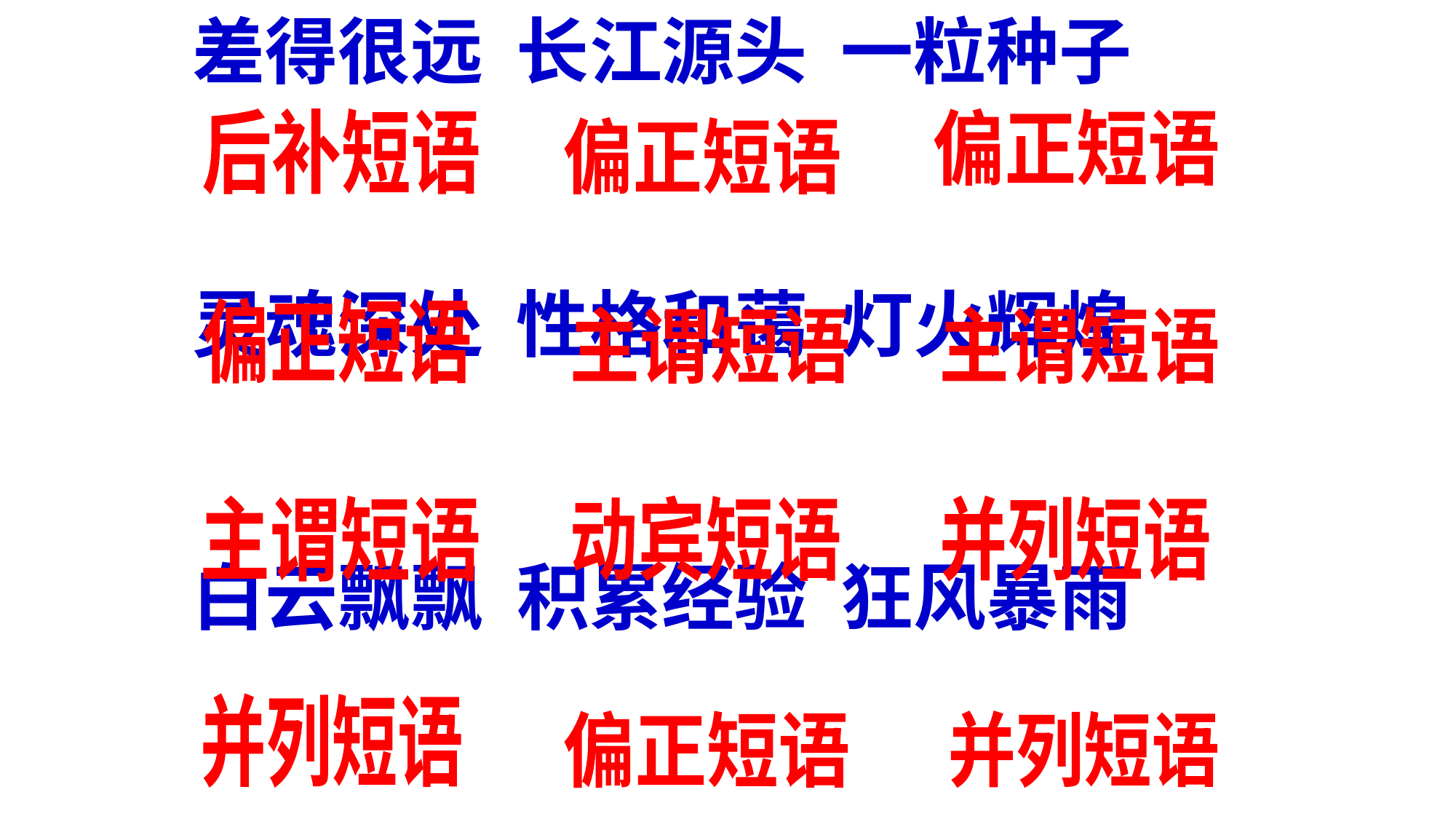

差得很远  长江源头  一粒种子

灵魂深处  性格和蔼  灯火辉煌

白云飘飘  积累经验  狂风暴雨

光明正大  仔细观察  手舞足蹈
后补短语
偏正短语
偏正短语
偏正短语
主谓短语
主谓短语
主谓短语
动宾短语
并列短语
并列短语
偏正短语
并列短语